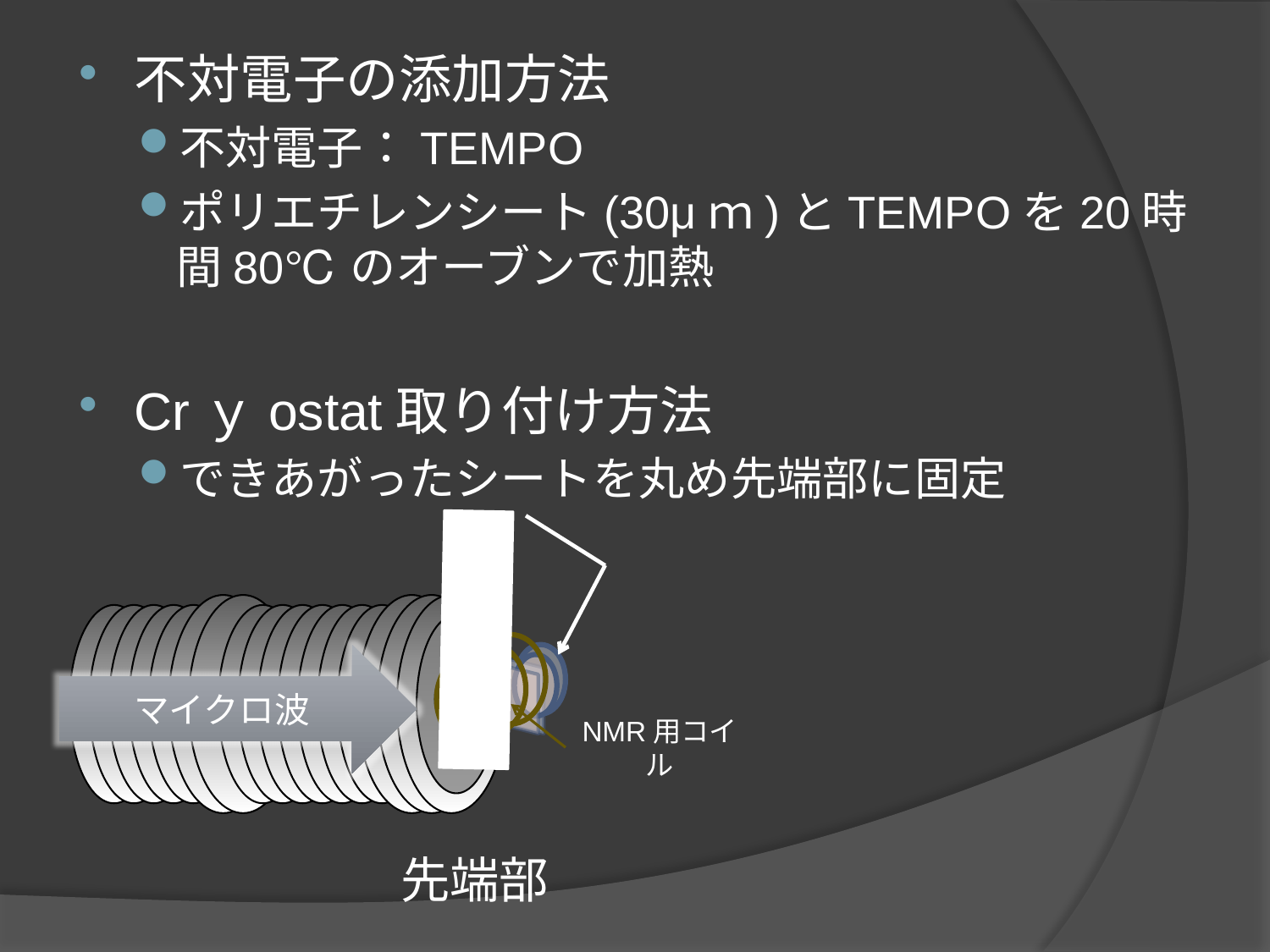

不対電子の添加方法
不対電子：TEMPO
ポリエチレンシート(30μｍ)とTEMPOを20時間80℃のオーブンで加熱

Crｙostat取り付け方法
できあがったシートを丸め先端部に固定

マイクロ波

NMR用コイル
先端部